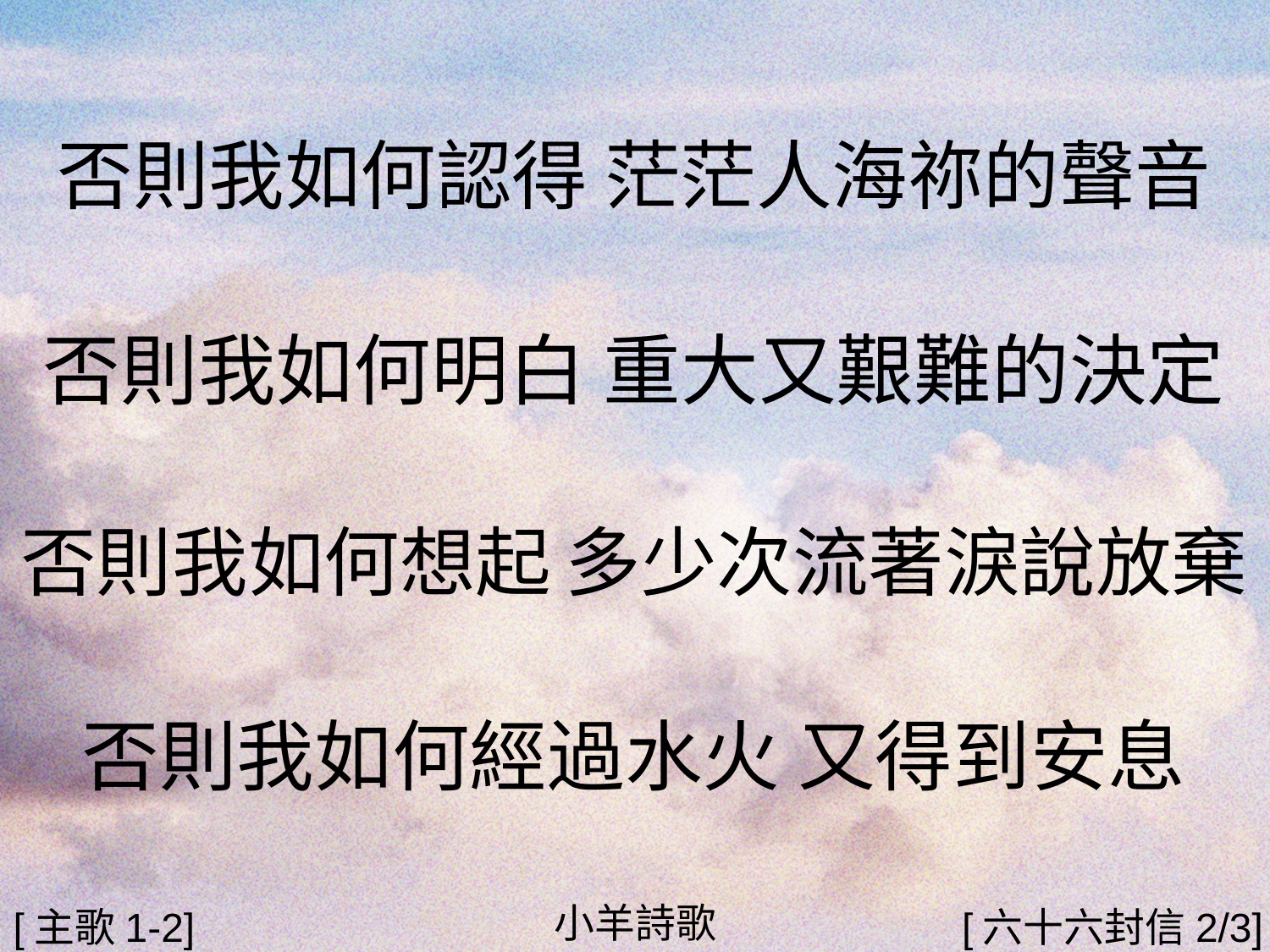

否則我如何認得 茫茫人海祢的聲音
否則我如何明白 重大又艱難的決定
否則我如何想起 多少次流著淚說放棄
否則我如何經過水火 又得到安息

#

小羊詩歌
[主歌1-2]
[六十六封信2/3]